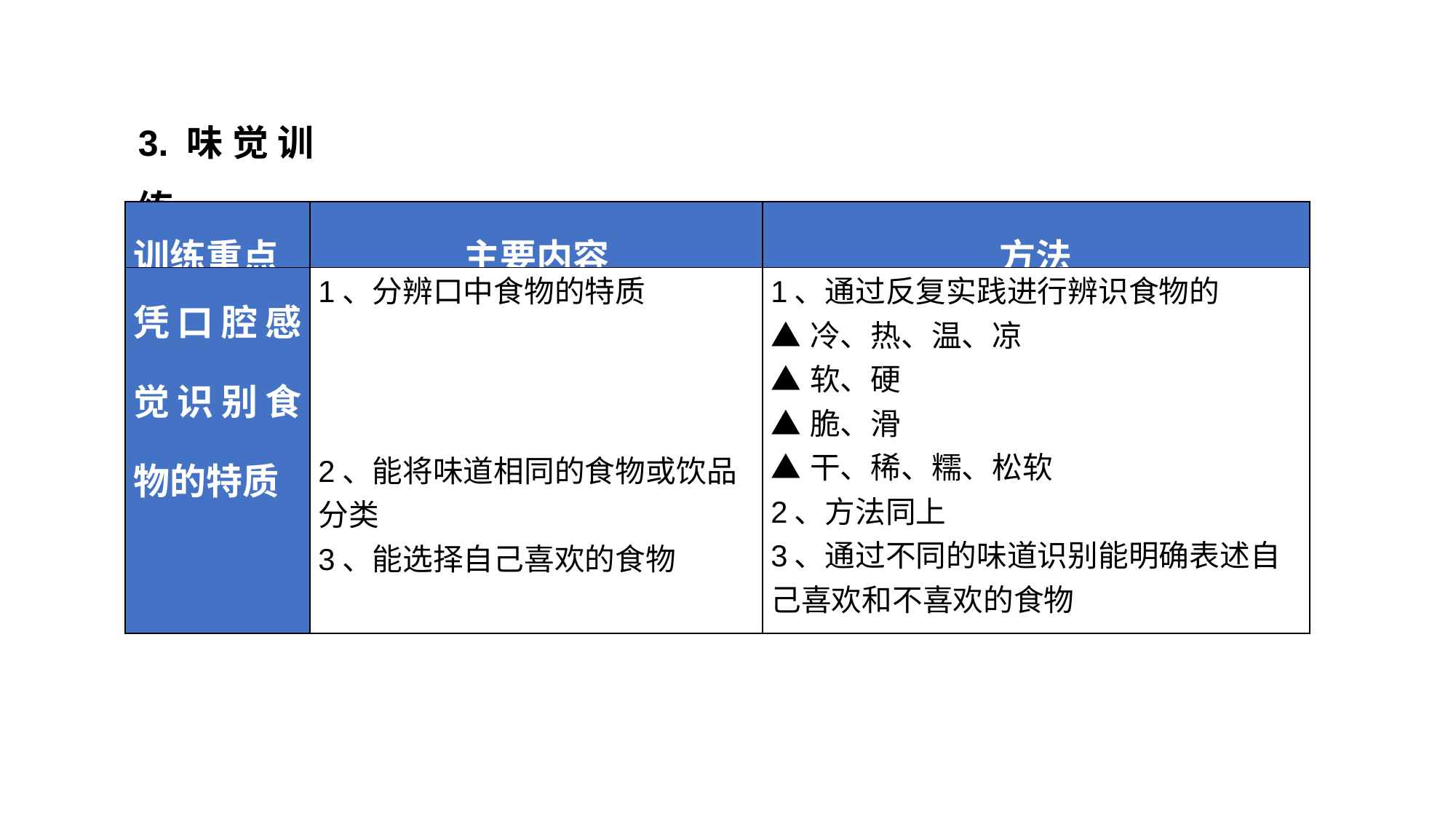

3.味觉训练
| 训练重点 | 主要内容 | 方法 |
| --- | --- | --- |
| 凭口腔感觉识别食物的特质 | 1、分辨口中食物的特质   2、能将味道相同的食物或饮品分类 3、能选择自己喜欢的食物 | 1、通过反复实践进行辨识食物的 ▲冷、热、温、凉 ▲软、硬 ▲脆、滑 ▲干、稀、糯、松软 2、方法同上 3、通过不同的味道识别能明确表述自己喜欢和不喜欢的食物 |